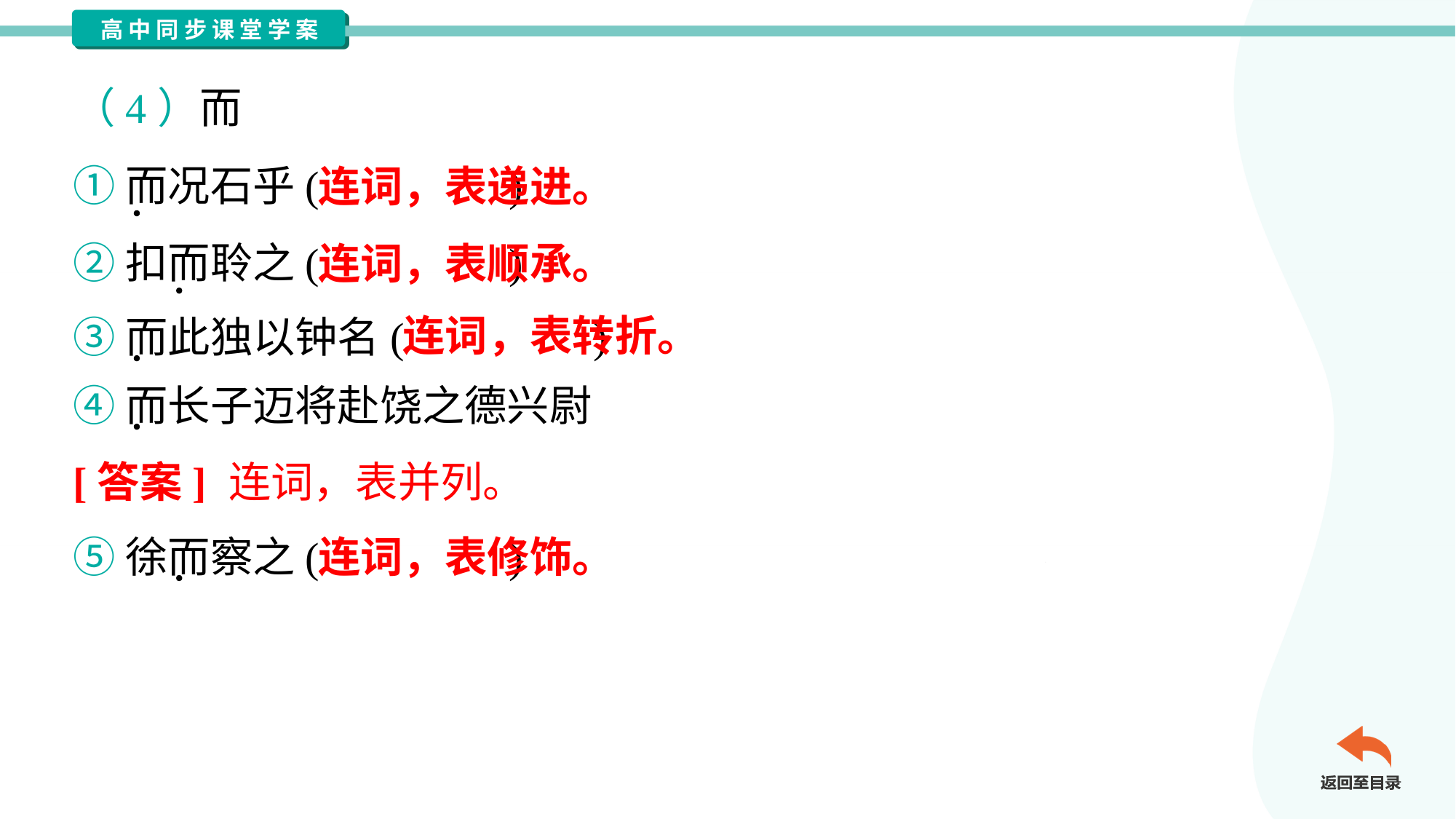

（4）而
①而况石乎(                )
②扣而聆之(                )
③而此独以钟名(                )
连词，表递进。
连词，表顺承。

连词，表转折。

④而长子迈将赴饶之德兴尉

[答案] 连词，表并列。
连词，表修饰。
⑤徐而察之(                )